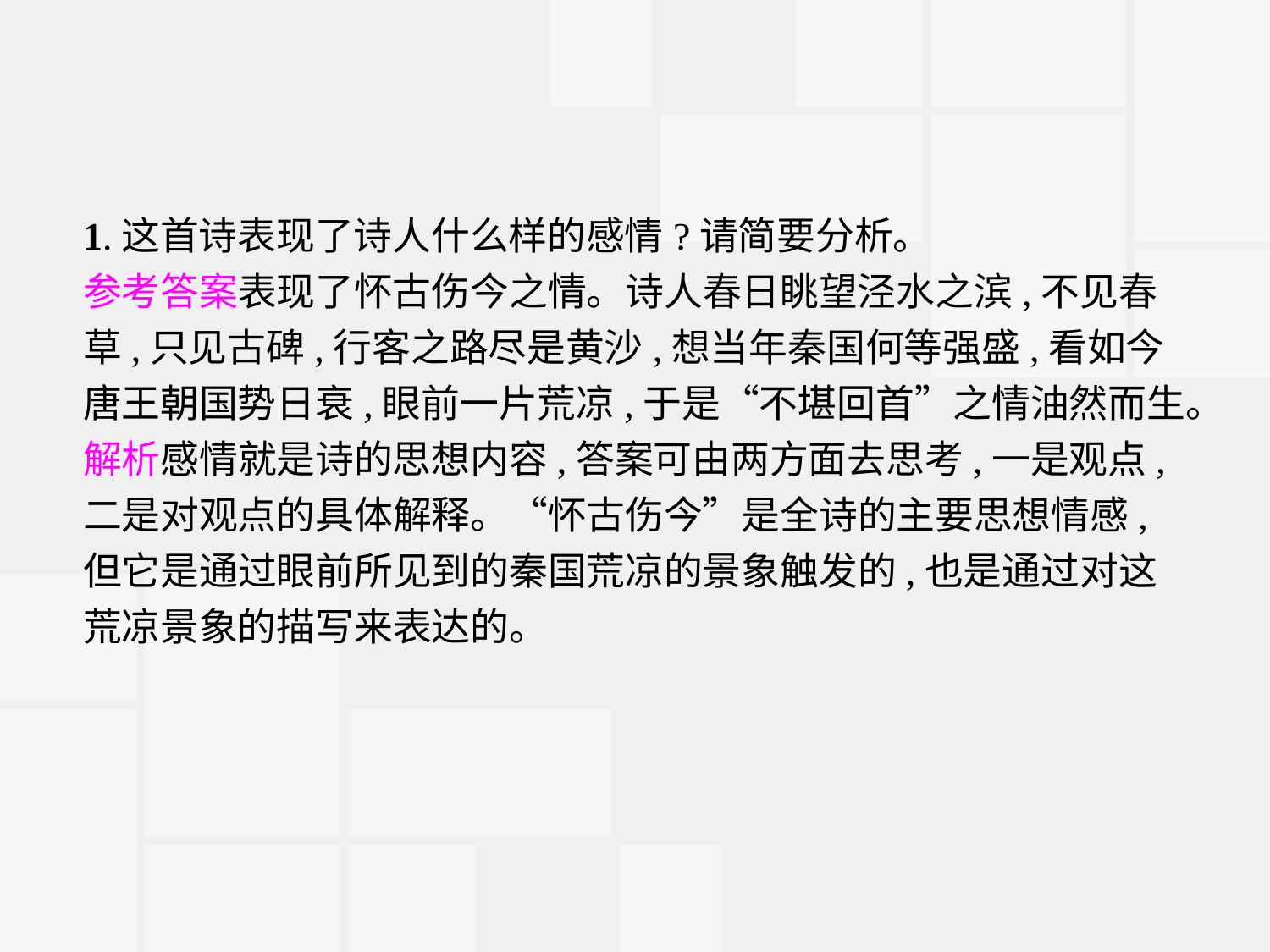

1.这首诗表现了诗人什么样的感情?请简要分析。
参考答案表现了怀古伤今之情。诗人春日眺望泾水之滨,不见春草,只见古碑,行客之路尽是黄沙,想当年秦国何等强盛,看如今唐王朝国势日衰,眼前一片荒凉,于是“不堪回首”之情油然而生。
解析感情就是诗的思想内容,答案可由两方面去思考,一是观点,二是对观点的具体解释。“怀古伤今”是全诗的主要思想情感,但它是通过眼前所见到的秦国荒凉的景象触发的,也是通过对这荒凉景象的描写来表达的。